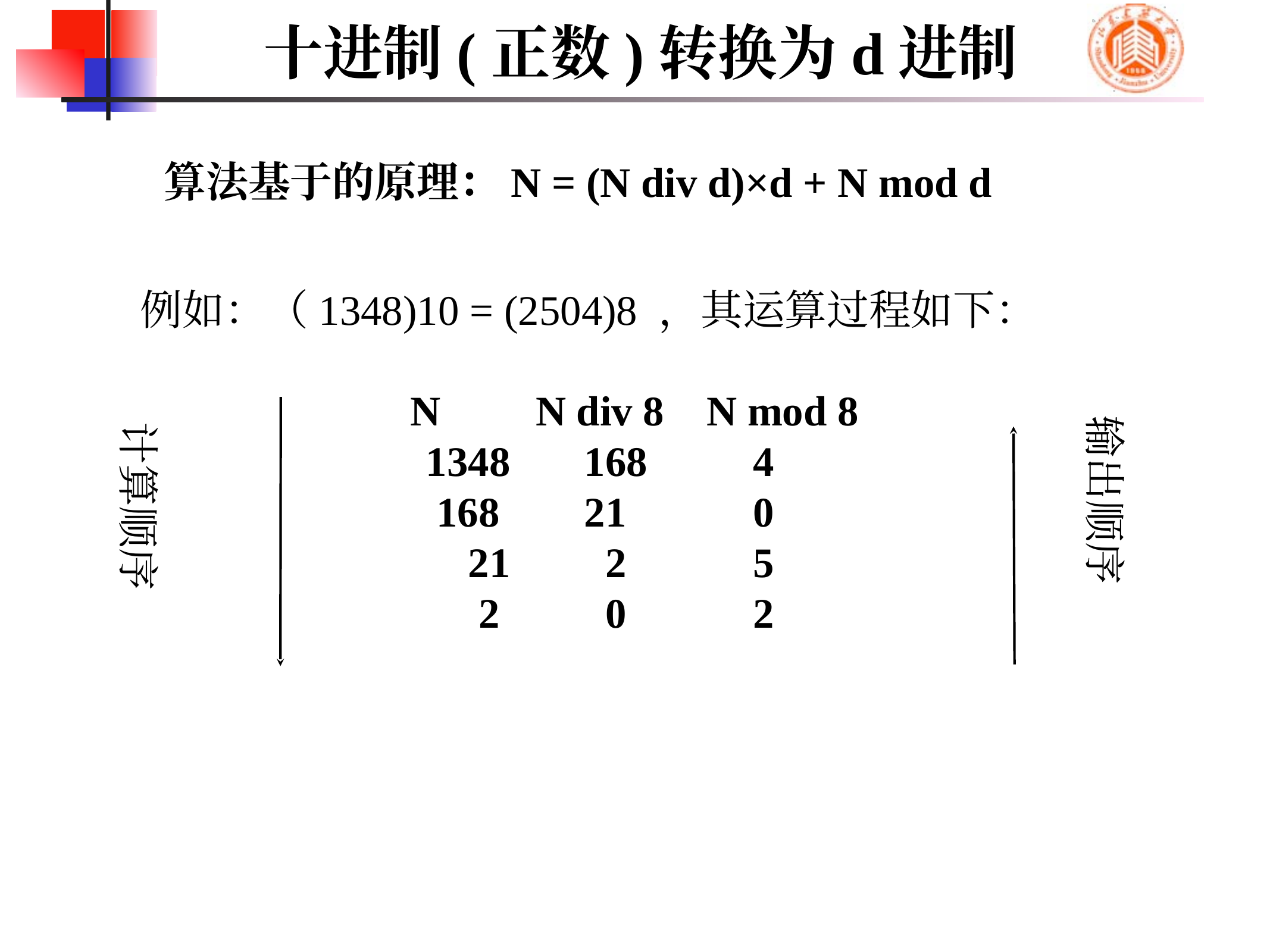

# 十进制(正数)转换为d进制
算法基于的原理：N = (N div d)×d + N mod d
例如：（1348)10 = (2504)8 ，其运算过程如下：
N         N div 8    N mod 8
  1348       168          4
   168        21            0
      21         2            5
       2          0            2

输出顺序
计算顺序